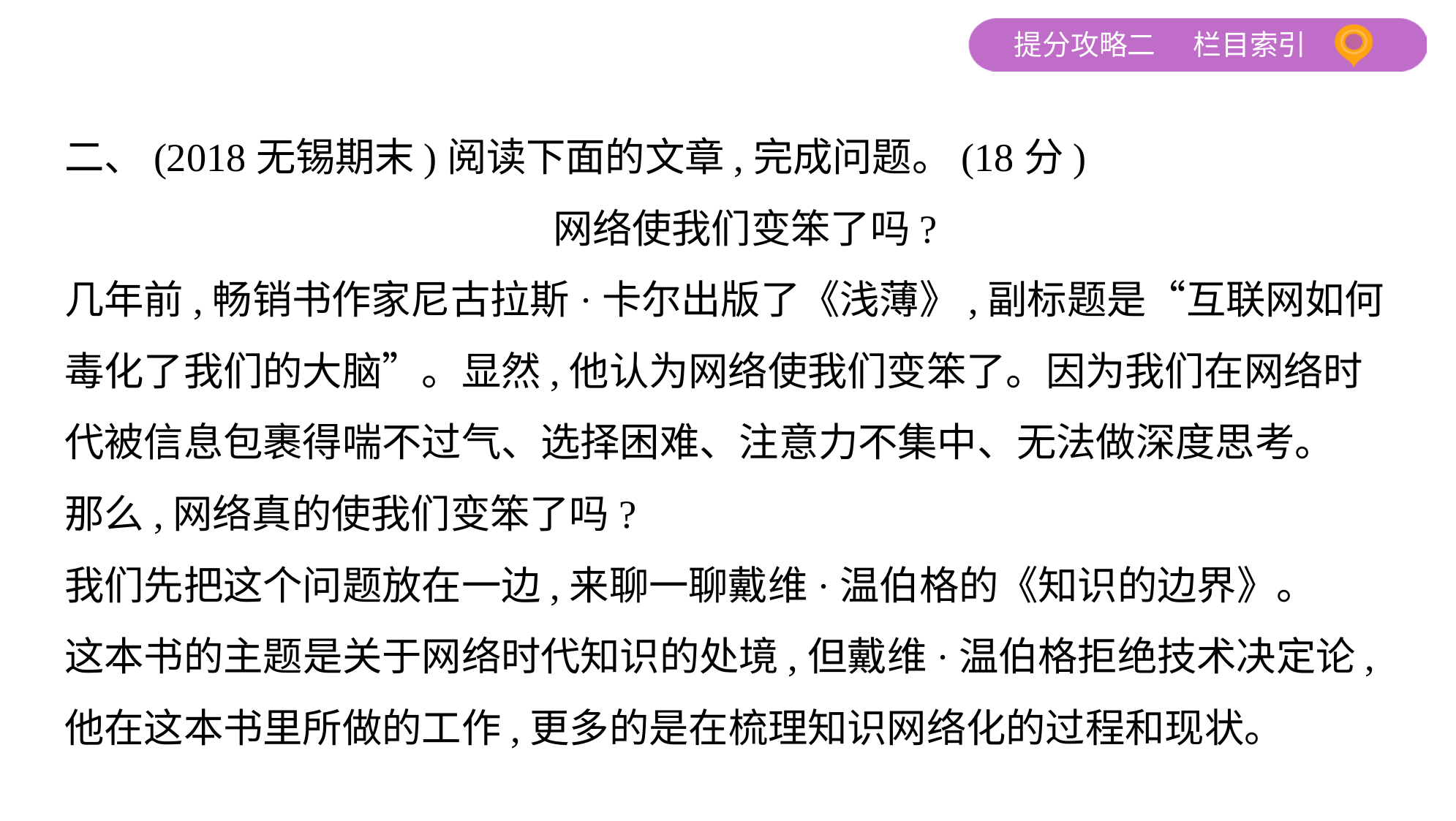

二、(2018无锡期末)阅读下面的文章,完成问题。(18分)
网络使我们变笨了吗?
几年前,畅销书作家尼古拉斯·卡尔出版了《浅薄》,副标题是“互联网如何
毒化了我们的大脑”。显然,他认为网络使我们变笨了。因为我们在网络时
代被信息包裹得喘不过气、选择困难、注意力不集中、无法做深度思考。
那么,网络真的使我们变笨了吗?
我们先把这个问题放在一边,来聊一聊戴维·温伯格的《知识的边界》。
这本书的主题是关于网络时代知识的处境,但戴维·温伯格拒绝技术决定论,
他在这本书里所做的工作,更多的是在梳理知识网络化的过程和现状。